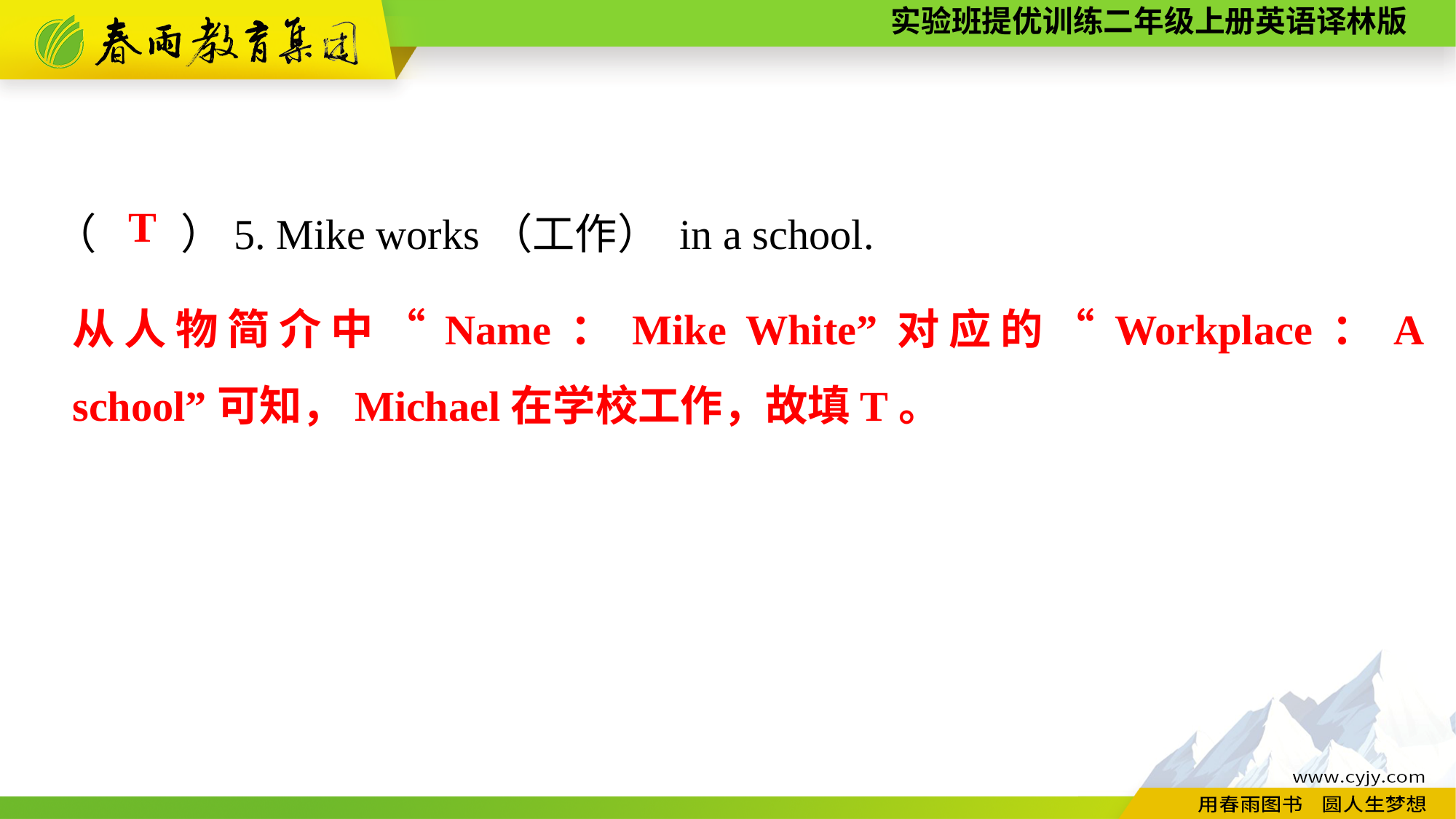

（　　）5. Mike works（工作） in a school.
T
从人物简介中“Name：Mike White”对应的“Workplace：A school”可知，Michael在学校工作，故填T。